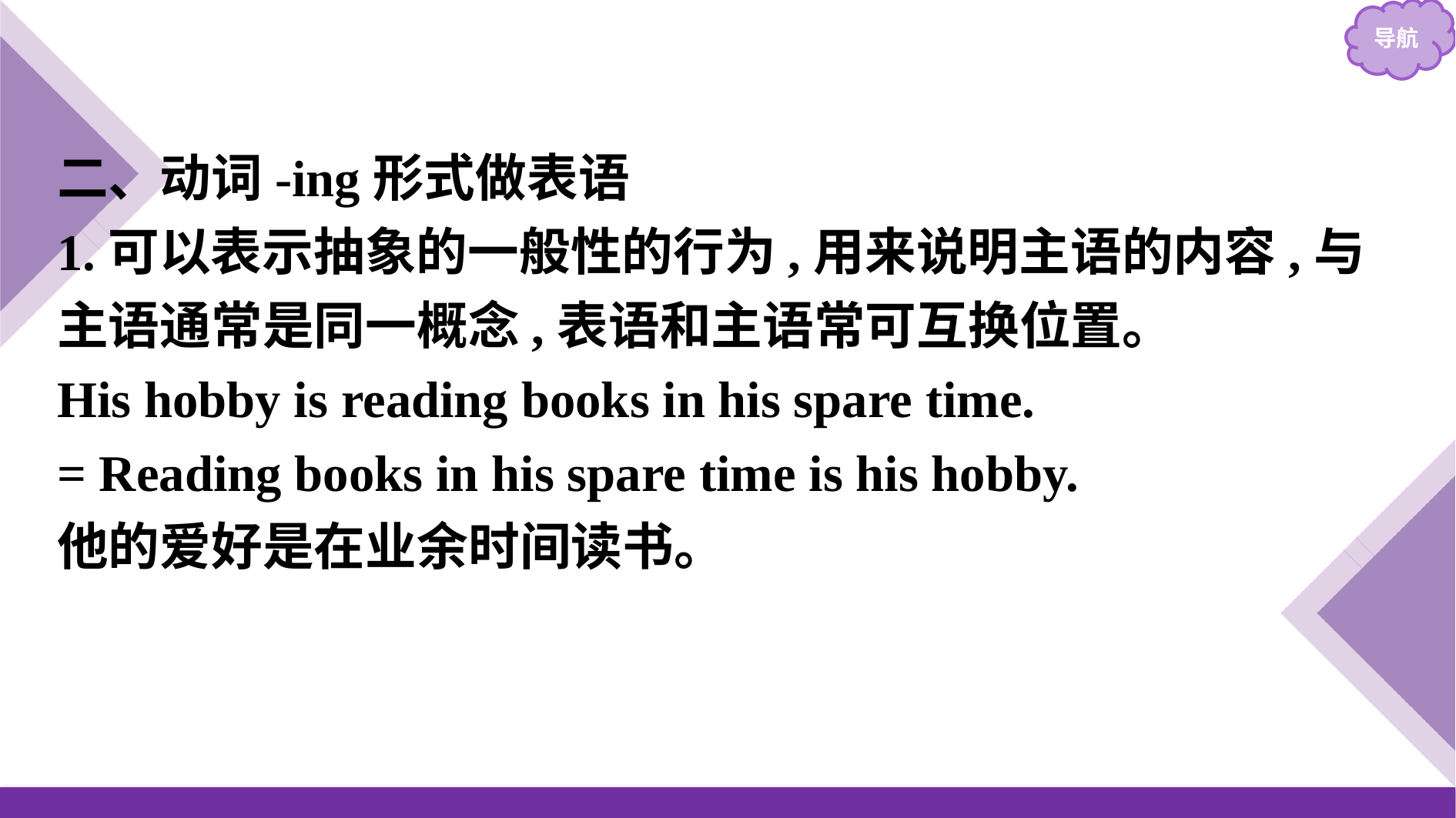

二、动词-ing形式做表语
1.可以表示抽象的一般性的行为,用来说明主语的内容,与主语通常是同一概念,表语和主语常可互换位置。
His hobby is reading books in his spare time.
= Reading books in his spare time is his hobby.
他的爱好是在业余时间读书。